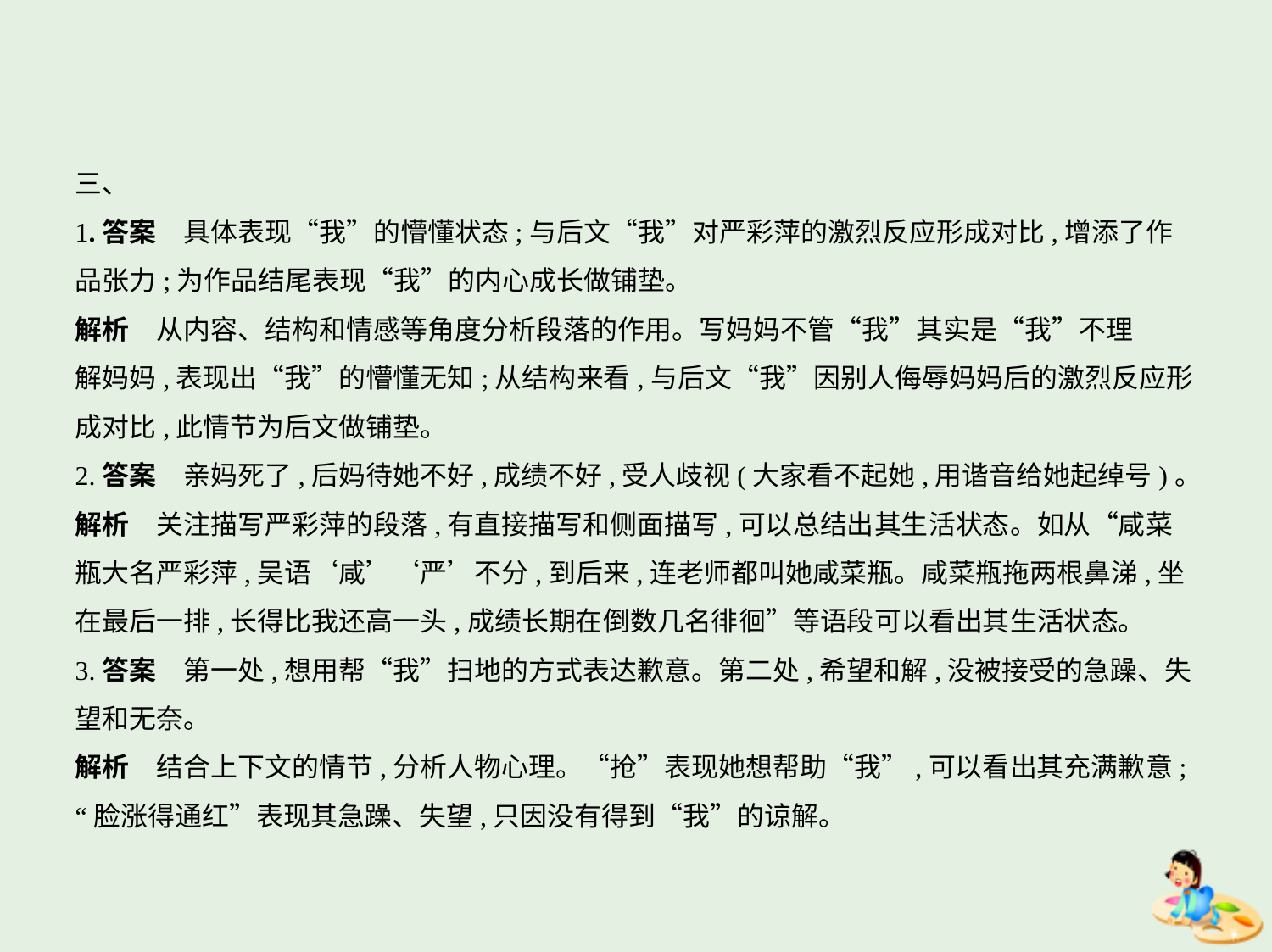

三、
1.答案　具体表现“我”的懵懂状态;与后文“我”对严彩萍的激烈反应形成对比,增添了作
品张力;为作品结尾表现“我”的内心成长做铺垫。
解析　从内容、结构和情感等角度分析段落的作用。写妈妈不管“我”其实是“我”不理
解妈妈,表现出“我”的懵懂无知;从结构来看,与后文“我”因别人侮辱妈妈后的激烈反应形
成对比,此情节为后文做铺垫。
2.答案　亲妈死了,后妈待她不好,成绩不好,受人歧视(大家看不起她,用谐音给她起绰号)。
解析　关注描写严彩萍的段落,有直接描写和侧面描写,可以总结出其生活状态。如从“咸菜
瓶大名严彩萍,吴语‘咸’‘严’不分,到后来,连老师都叫她咸菜瓶。咸菜瓶拖两根鼻涕,坐
在最后一排,长得比我还高一头,成绩长期在倒数几名徘徊”等语段可以看出其生活状态。
3.答案　第一处,想用帮“我”扫地的方式表达歉意。第二处,希望和解,没被接受的急躁、失
望和无奈。
解析　结合上下文的情节,分析人物心理。“抢”表现她想帮助“我”,可以看出其充满歉意;
“脸涨得通红”表现其急躁、失望,只因没有得到“我”的谅解。